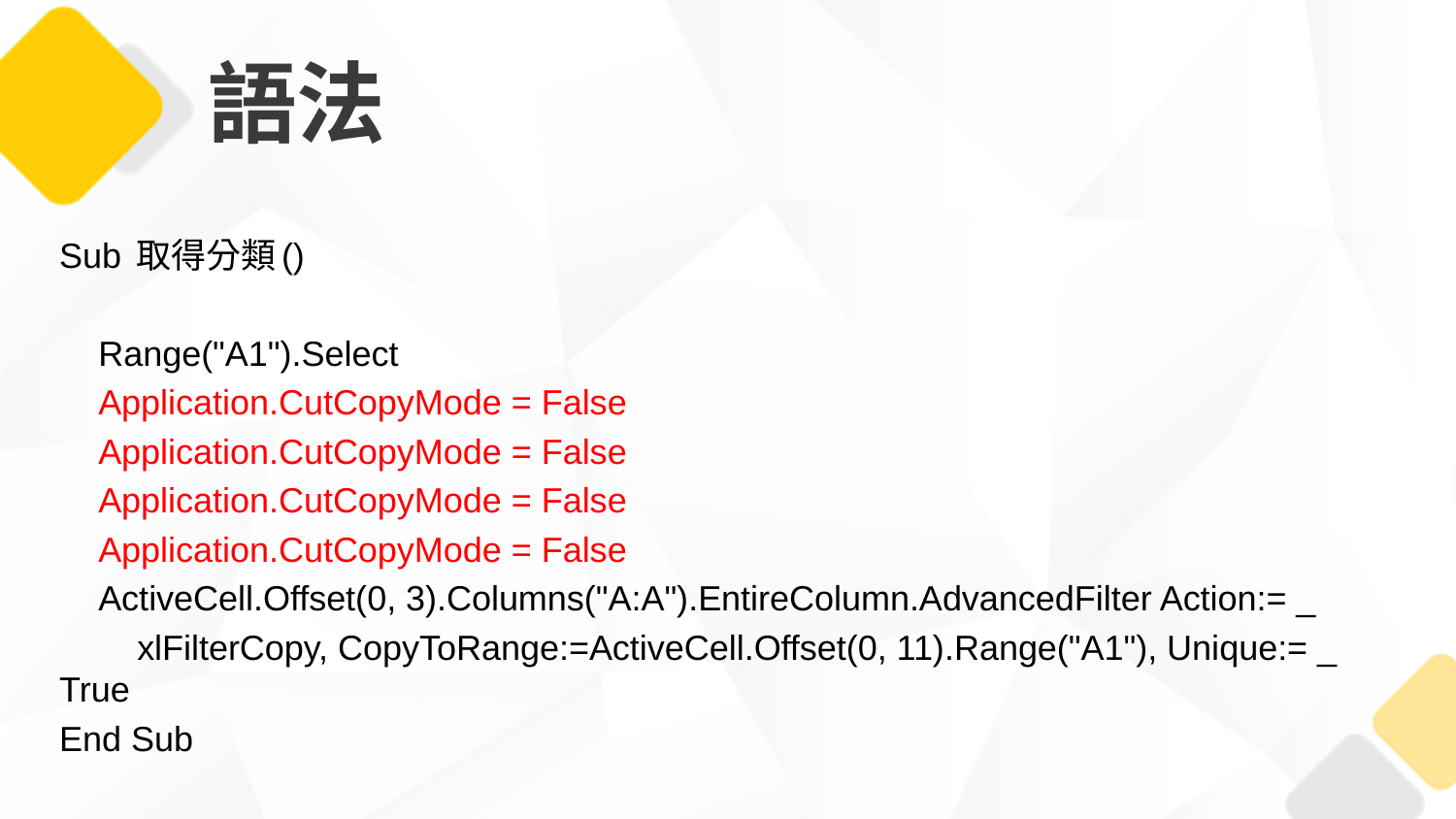

# 語法
Sub 取得分類()

    Range("A1").Select
    Application.CutCopyMode = False
    Application.CutCopyMode = False
    Application.CutCopyMode = False
    Application.CutCopyMode = False
    ActiveCell.Offset(0, 3).Columns("A:A").EntireColumn.AdvancedFilter Action:= _
        xlFilterCopy, CopyToRange:=ActiveCell.Offset(0, 11).Range("A1"), Unique:= _ True
End Sub